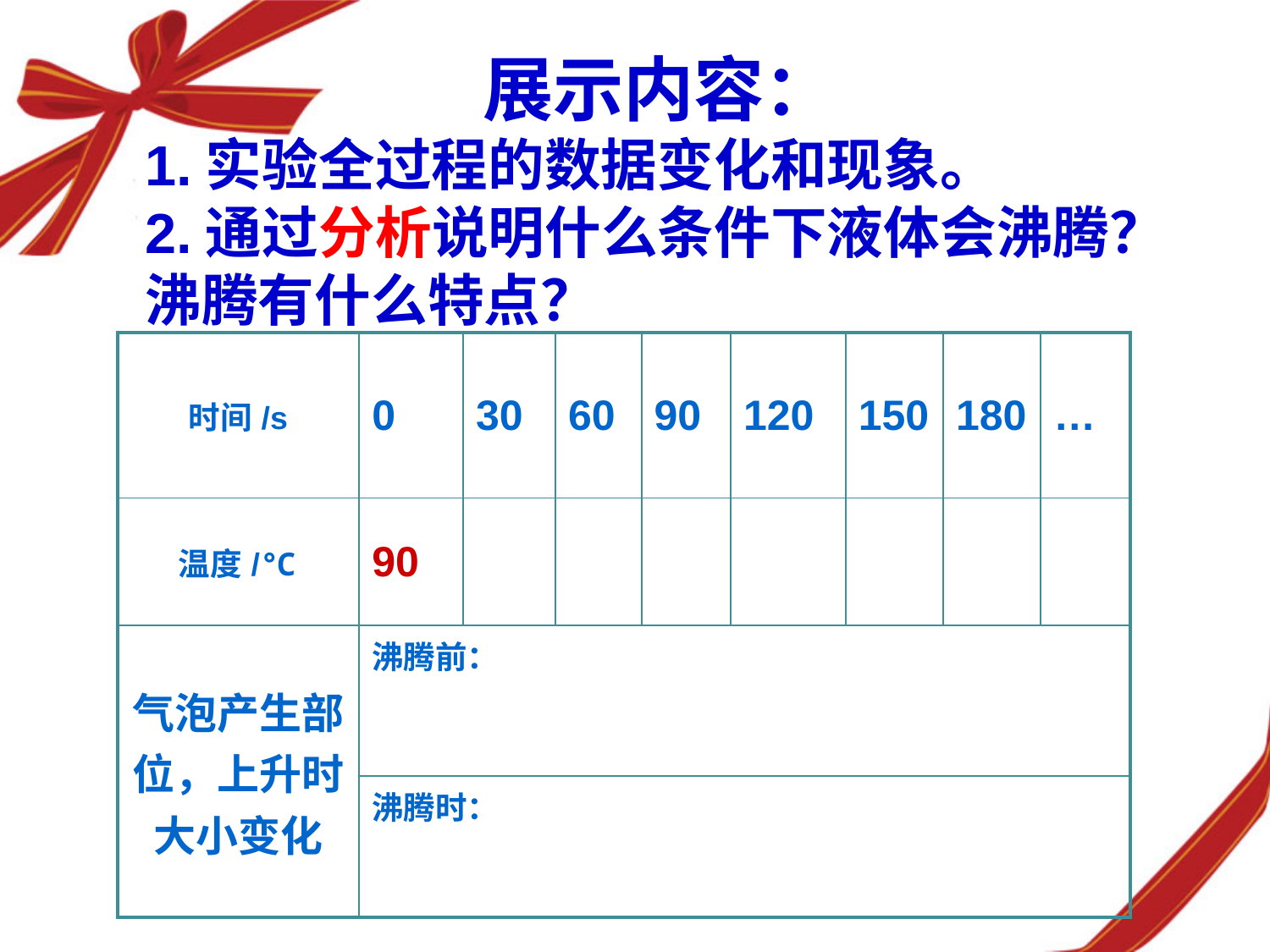

展示内容：
1.实验全过程的数据变化和现象。
2.通过分析说明什么条件下液体会沸腾？沸腾有什么特点？
| 时间/s | 0 | 30 | 60 | 90 | 120 | 150 | 180 | … |
| --- | --- | --- | --- | --- | --- | --- | --- | --- |
| 温度/℃ | 90 |  |  |  |  |  |  |  |
| 气泡产生部位，上升时大小变化 | 沸腾前： |  |  |  |  |  |  |  |
|  | 沸腾时： |  |  |  |  |  |  |  |